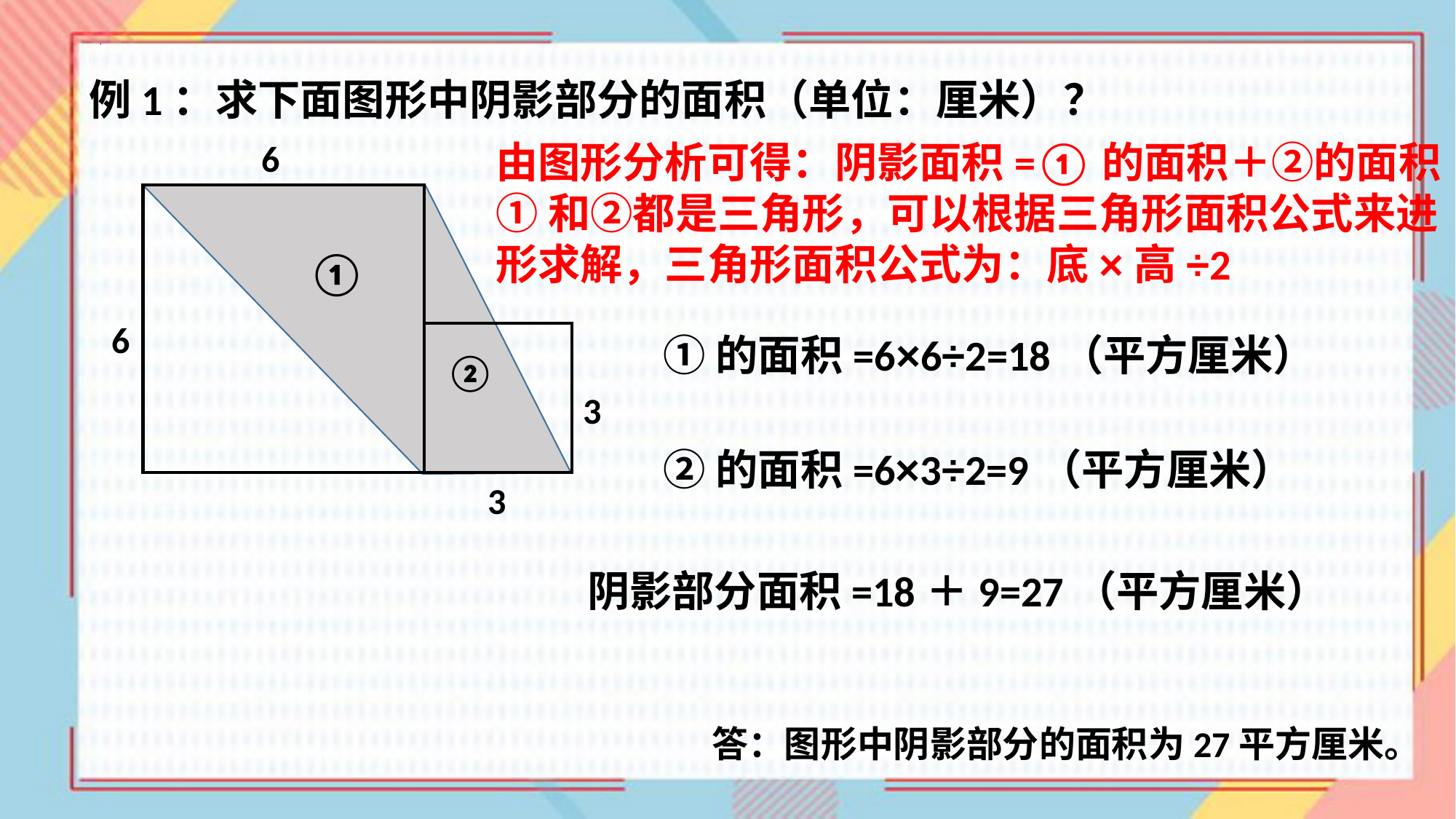

例1：求下面图形中阴影部分的面积（单位：厘米）？
6
由图形分析可得：阴影面积=①的面积＋②的面积
①和②都是三角形，可以根据三角形面积公式来进
形求解，三角形面积公式为：底×高÷2

①
6

①的面积=6×6÷2=18（平方厘米）
②
3
②的面积=6×3÷2=9（平方厘米）
3
阴影部分面积=18＋9=27（平方厘米）
答：图形中阴影部分的面积为27平方厘米。